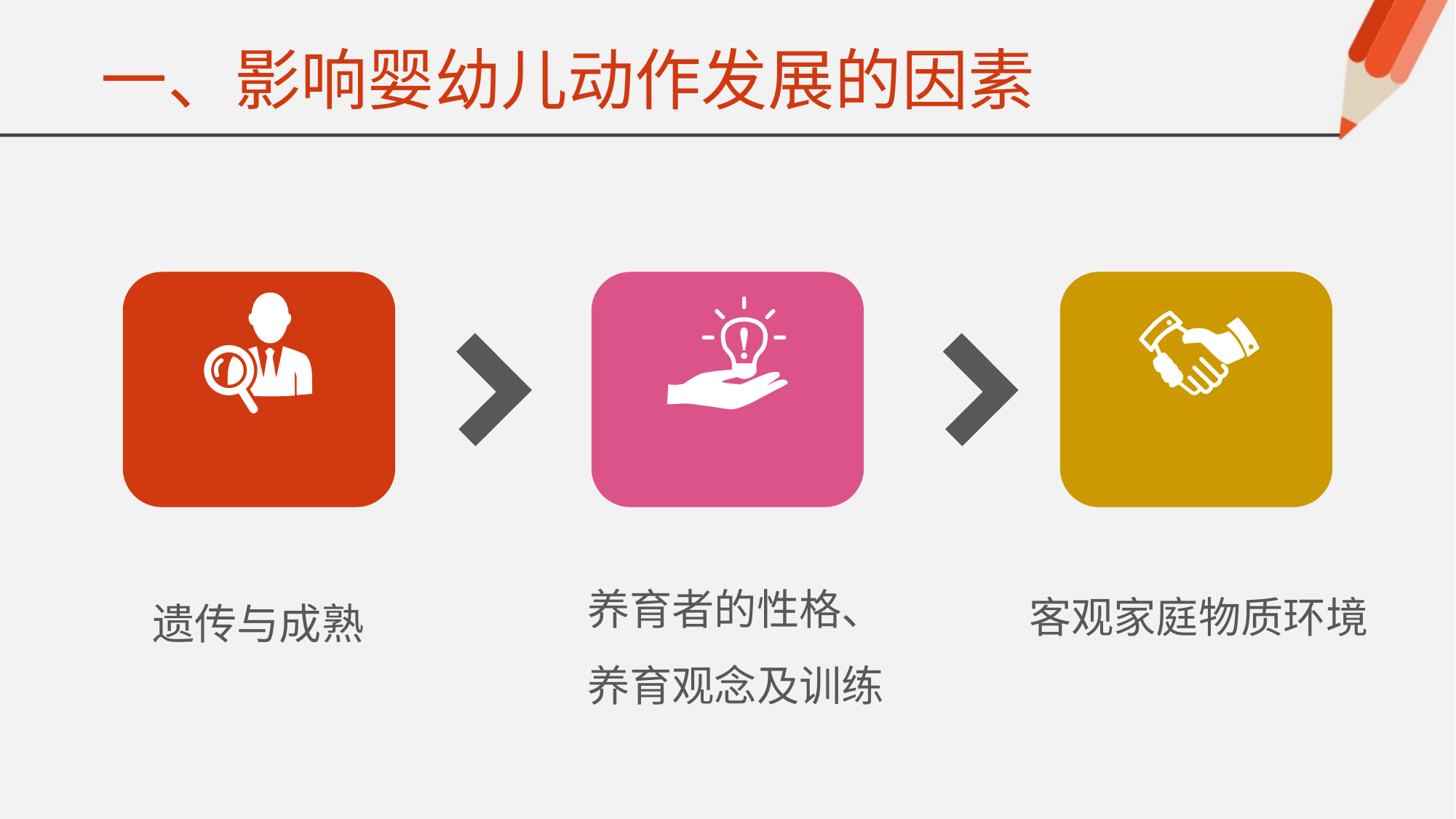

# 一、影响婴幼儿动作发展的因素

客观家庭物质环境
遗传与成熟
养育者的性格、养育观念及训练